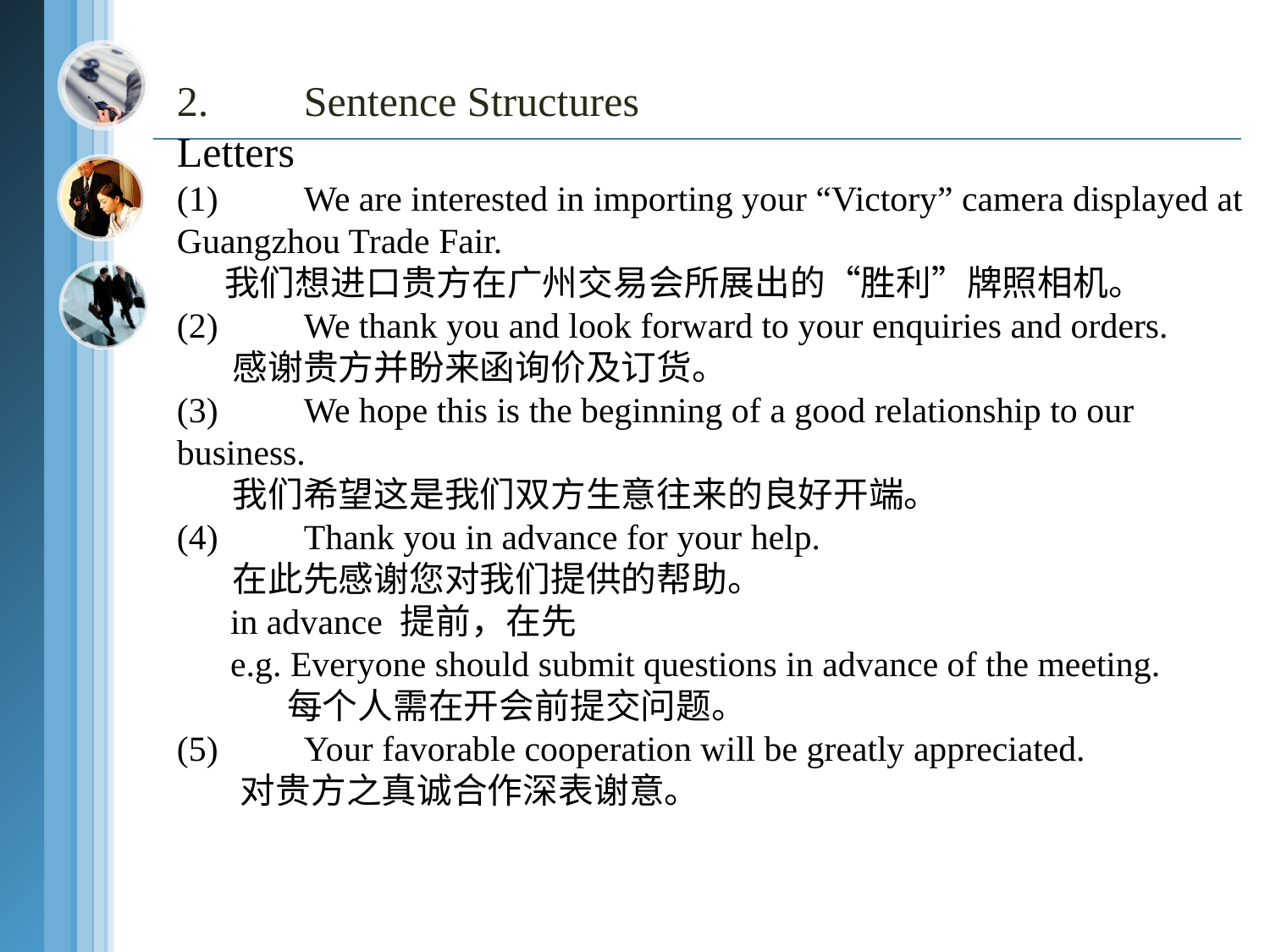

2.	Sentence Structures
Letters
(1)	We are interested in importing your “Victory” camera displayed at Guangzhou Trade Fair.
     我们想进口贵方在广州交易会所展出的“胜利”牌照相机。
(2)	We thank you and look forward to your enquiries and orders.
      感谢贵方并盼来函询价及订货。
(3)	We hope this is the beginning of a good relationship to our business.
      我们希望这是我们双方生意往来的良好开端。
(4)	Thank you in advance for your help.
      在此先感谢您对我们提供的帮助。
      in advance 提前，在先
      e.g. Everyone should submit questions in advance of the meeting.
             每个人需在开会前提交问题。
(5)	Your favorable cooperation will be greatly appreciated.
       对贵方之真诚合作深表谢意。